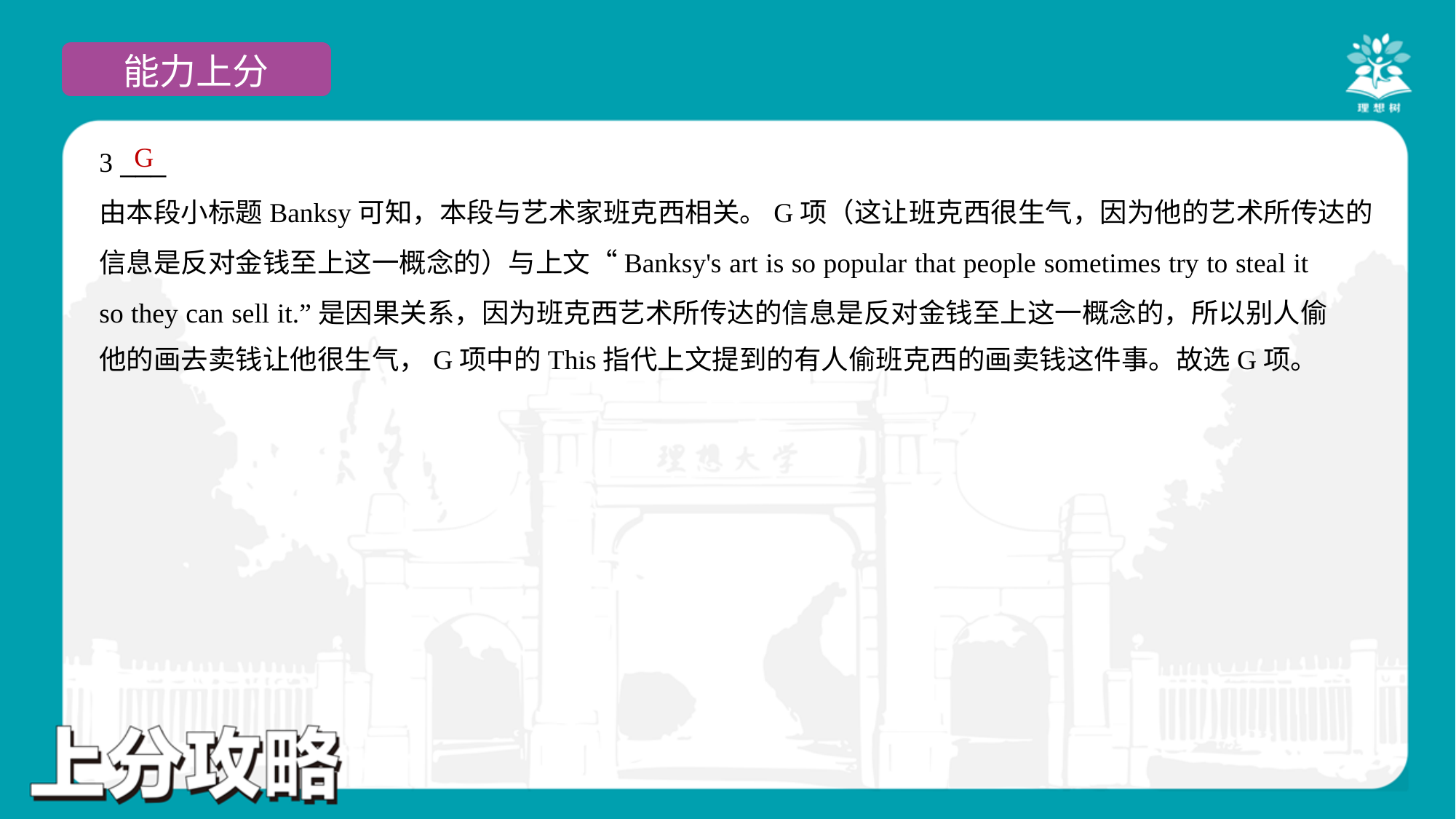

G
3 ___
由本段小标题Banksy可知，本段与艺术家班克西相关。G项（这让班克西很生气，因为他的艺术所传达的
信息是反对金钱至上这一概念的）与上文“Banksy's art is so popular that people sometimes try to steal it
so they can sell it.”是因果关系，因为班克西艺术所传达的信息是反对金钱至上这一概念的，所以别人偷
他的画去卖钱让他很生气，G项中的This指代上文提到的有人偷班克西的画卖钱这件事。故选G项。